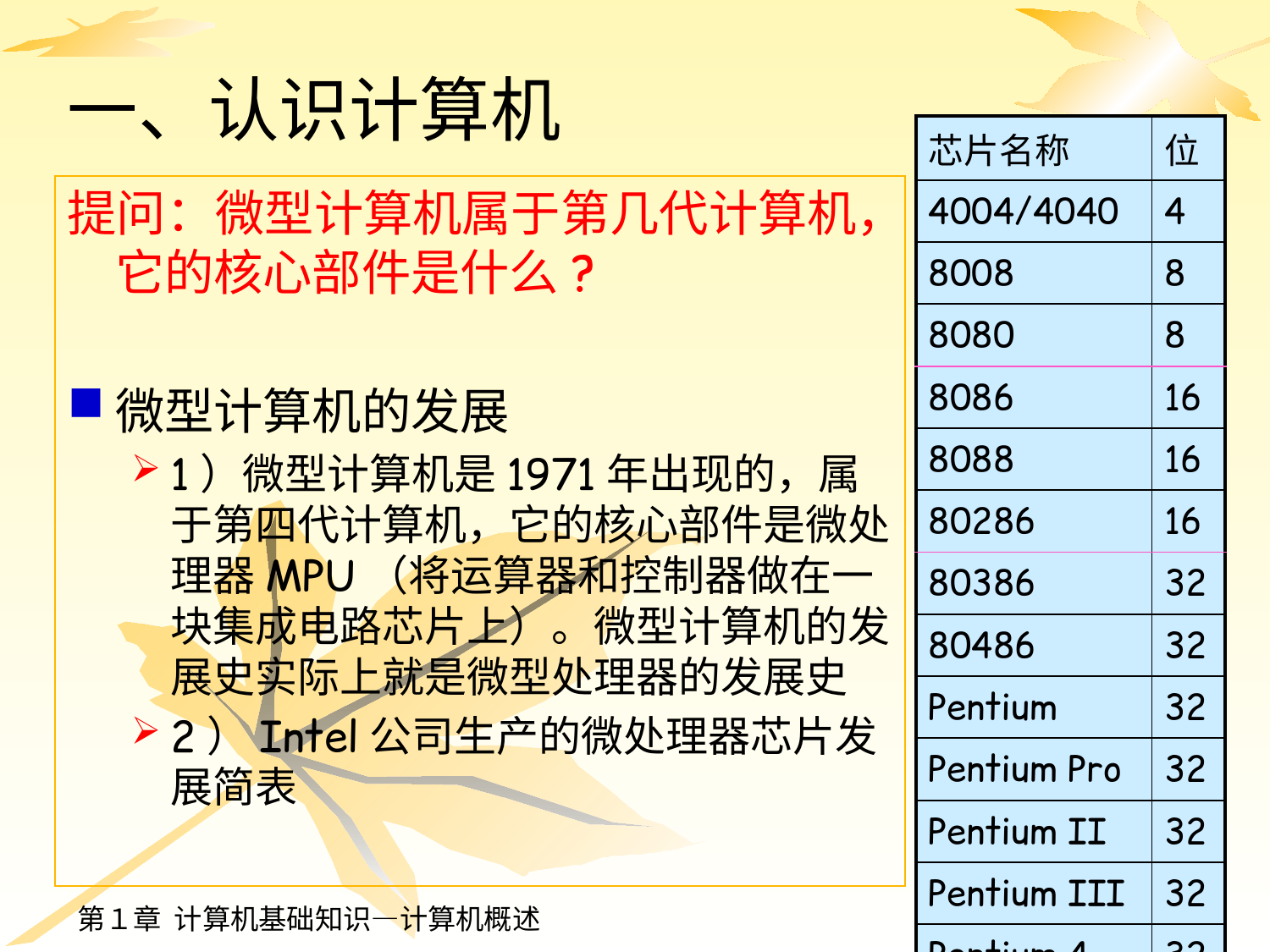

# 一、认识计算机
| 芯片名称 | 位 |
| --- | --- |
| 4004/4040 | 4 |
| 8008 | 8 |
| 8080 | 8 |
| 8086 | 16 |
| 8088 | 16 |
| 80286 | 16 |
| 80386 | 32 |
| 80486 | 32 |
| Pentium | 32 |
| Pentium Pro | 32 |
| Pentium II | 32 |
| Pentium III | 32 |
| Pentium 4 | 32 |
提问：微型计算机属于第几代计算机，它的核心部件是什么?

微型计算机的发展
1）微型计算机是1971年出现的，属于第四代计算机，它的核心部件是微处理器MPU（将运算器和控制器做在一块集成电路芯片上）。微型计算机的发展史实际上就是微型处理器的发展史
2）Intel公司生产的微处理器芯片发展简表